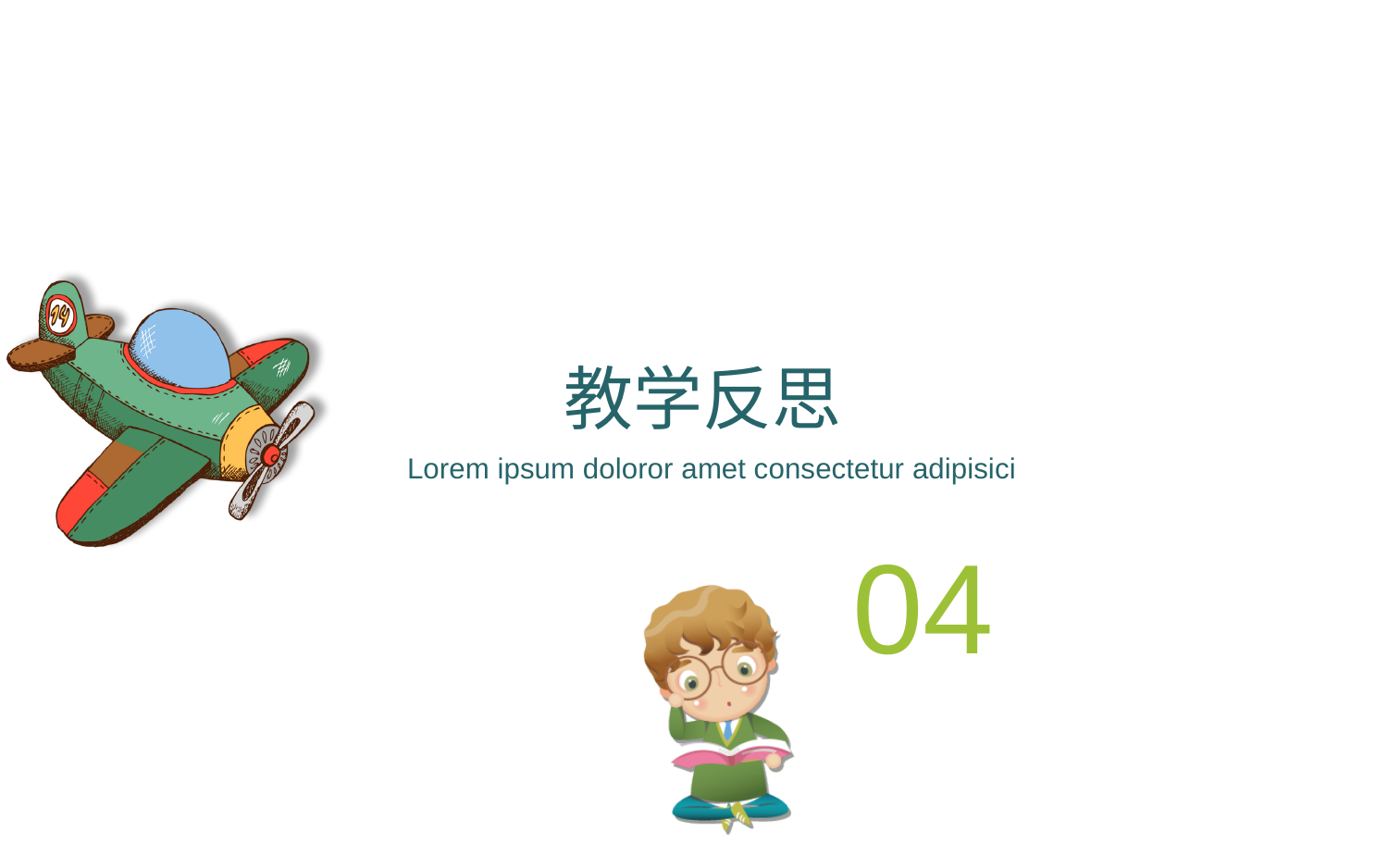

教学反思

Lorem ipsum doloror amet consectetur adipisici

04